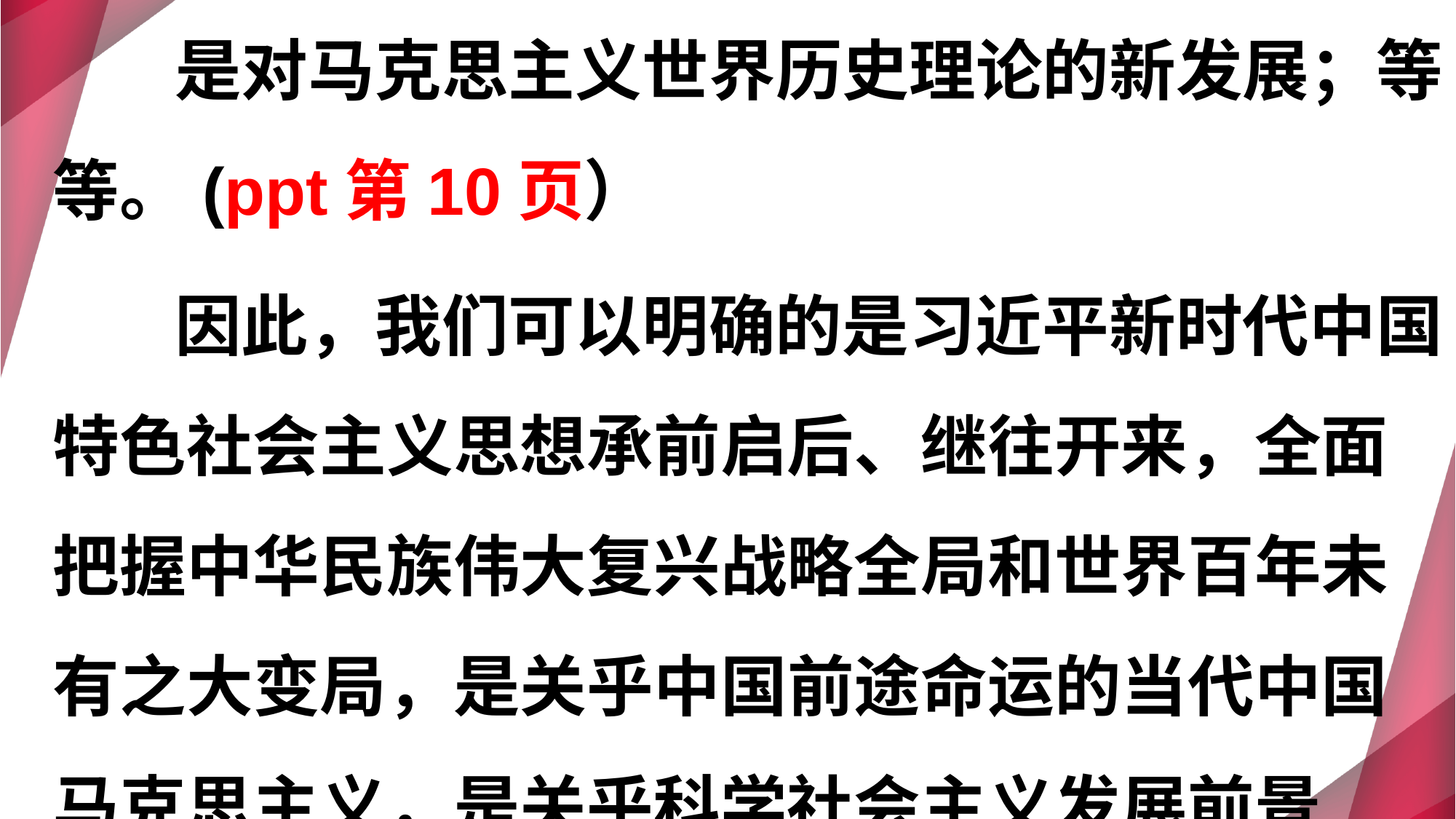

是对马克思主义世界历史理论的新发展；等等。(ppt第10页）
       因此，我们可以明确的是习近平新时代中国特色社会主义思想承前启后、继往开来，全面把握中华民族伟大复兴战略全局和世界百年未有之大变局，是关乎中国前途命运的当代中国马克思主义，是关乎科学社会主义发展前景